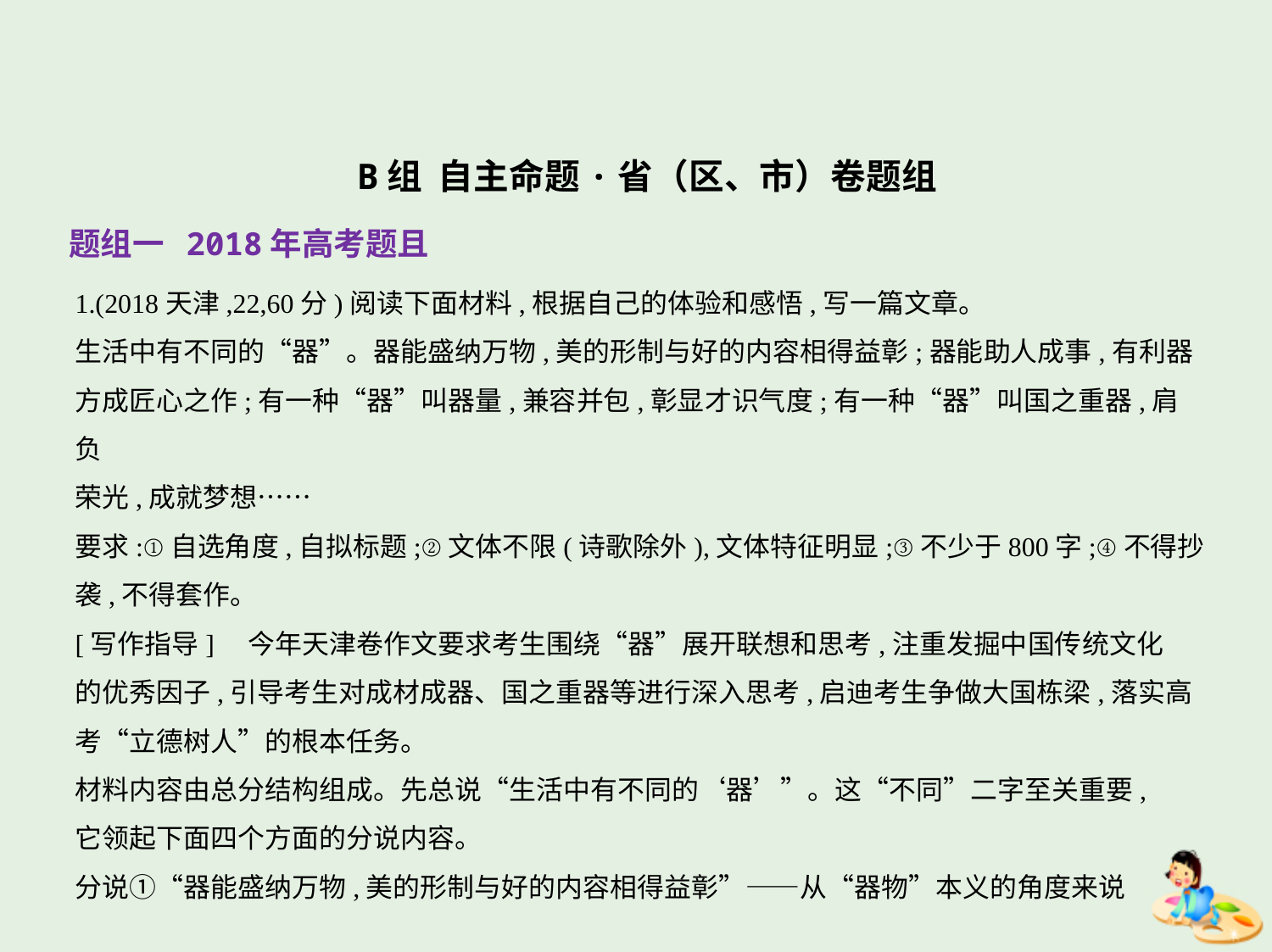

B组  自主命题·省（区、市）卷题组
题组一  2018年高考题且
1.(2018天津,22,60分)阅读下面材料,根据自己的体验和感悟,写一篇文章。
生活中有不同的“器”。器能盛纳万物,美的形制与好的内容相得益彰;器能助人成事,有利器
方成匠心之作;有一种“器”叫器量,兼容并包,彰显才识气度;有一种“器”叫国之重器,肩负
荣光,成就梦想……
要求:①自选角度,自拟标题;②文体不限(诗歌除外),文体特征明显;③不少于800字;④不得抄
袭,不得套作。
[写作指导]　今年天津卷作文要求考生围绕“器”展开联想和思考,注重发掘中国传统文化
的优秀因子,引导考生对成材成器、国之重器等进行深入思考,启迪考生争做大国栋梁,落实高
考“立德树人”的根本任务。
材料内容由总分结构组成。先总说“生活中有不同的‘器’”。这“不同”二字至关重要,
它领起下面四个方面的分说内容。
分说①“器能盛纳万物,美的形制与好的内容相得益彰”——从“器物”本义的角度来说